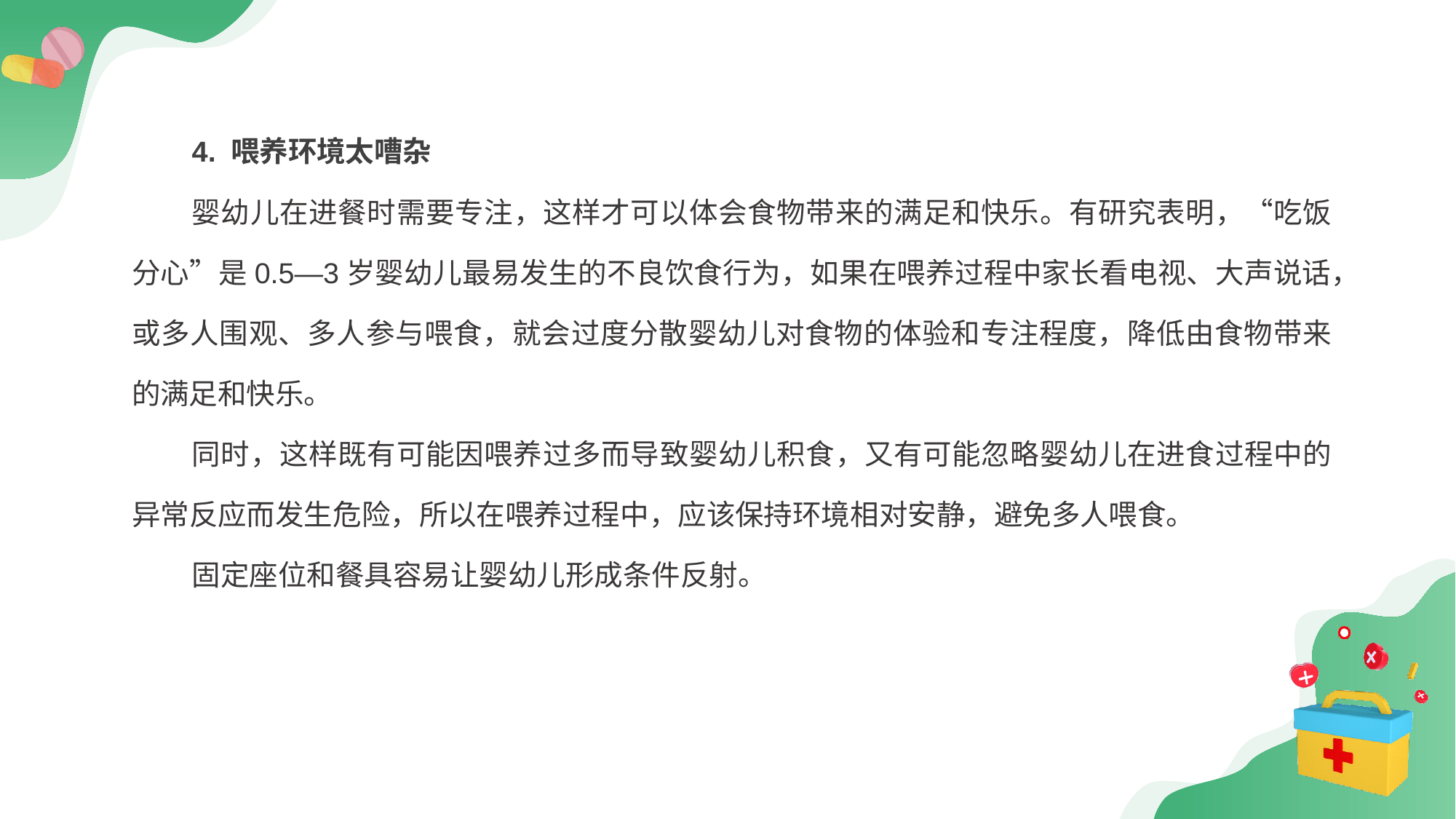

4. 喂养环境太嘈杂
婴幼儿在进餐时需要专注，这样才可以体会食物带来的满足和快乐。有研究表明，“吃饭分心”是0.5—3岁婴幼儿最易发生的不良饮食行为，如果在喂养过程中家长看电视、大声说话，或多人围观、多人参与喂食，就会过度分散婴幼儿对食物的体验和专注程度，降低由食物带来的满足和快乐。
同时，这样既有可能因喂养过多而导致婴幼儿积食，又有可能忽略婴幼儿在进食过程中的异常反应而发生危险，所以在喂养过程中，应该保持环境相对安静，避免多人喂食。
固定座位和餐具容易让婴幼儿形成条件反射。